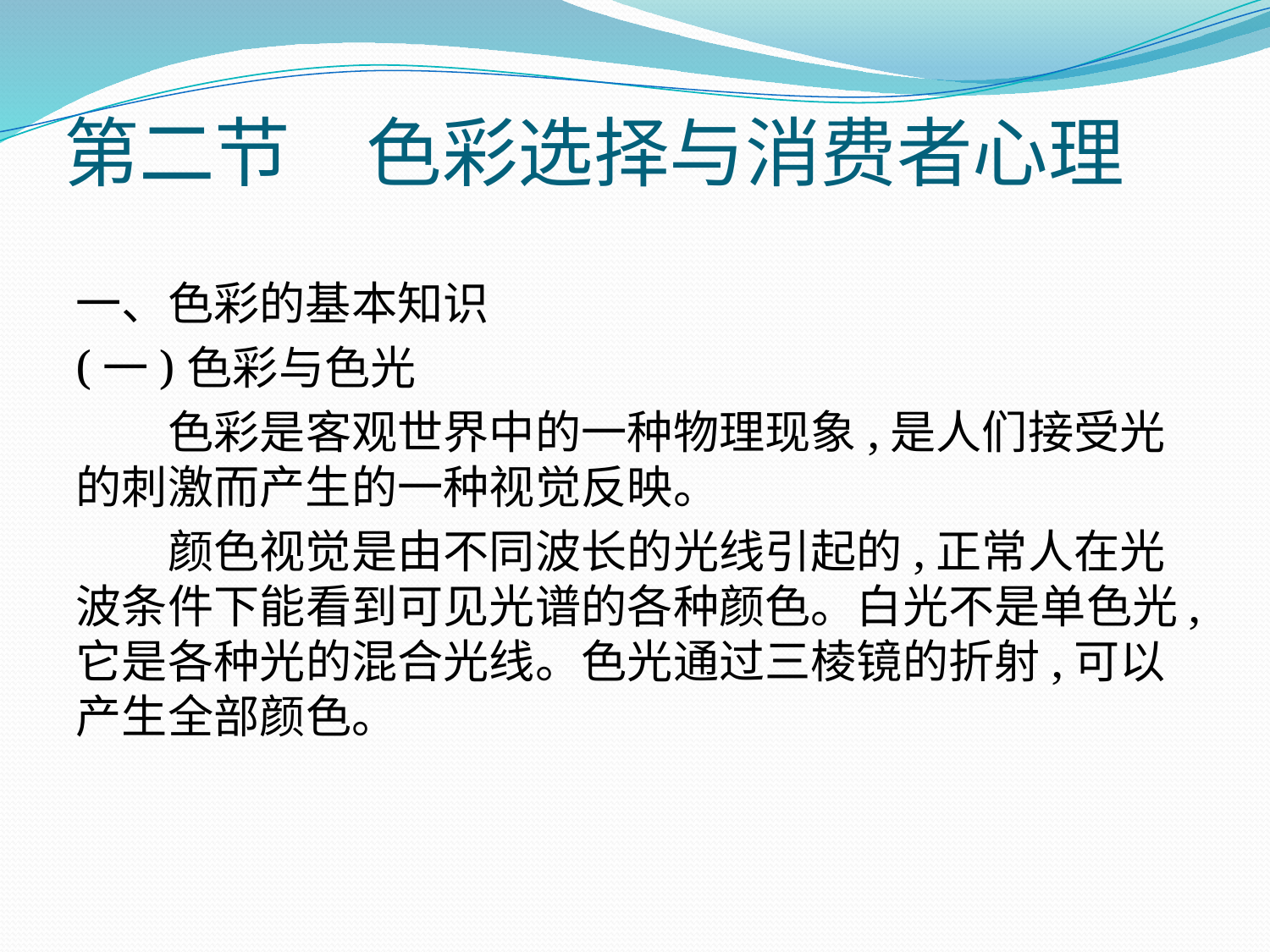

# 第二节　色彩选择与消费者心理
一、色彩的基本知识
(一)色彩与色光
　　色彩是客观世界中的一种物理现象,是人们接受光的刺激而产生的一种视觉反映。
　　颜色视觉是由不同波长的光线引起的,正常人在光波条件下能看到可见光谱的各种颜色。白光不是单色光,它是各种光的混合光线。色光通过三棱镜的折射,可以产生全部颜色。